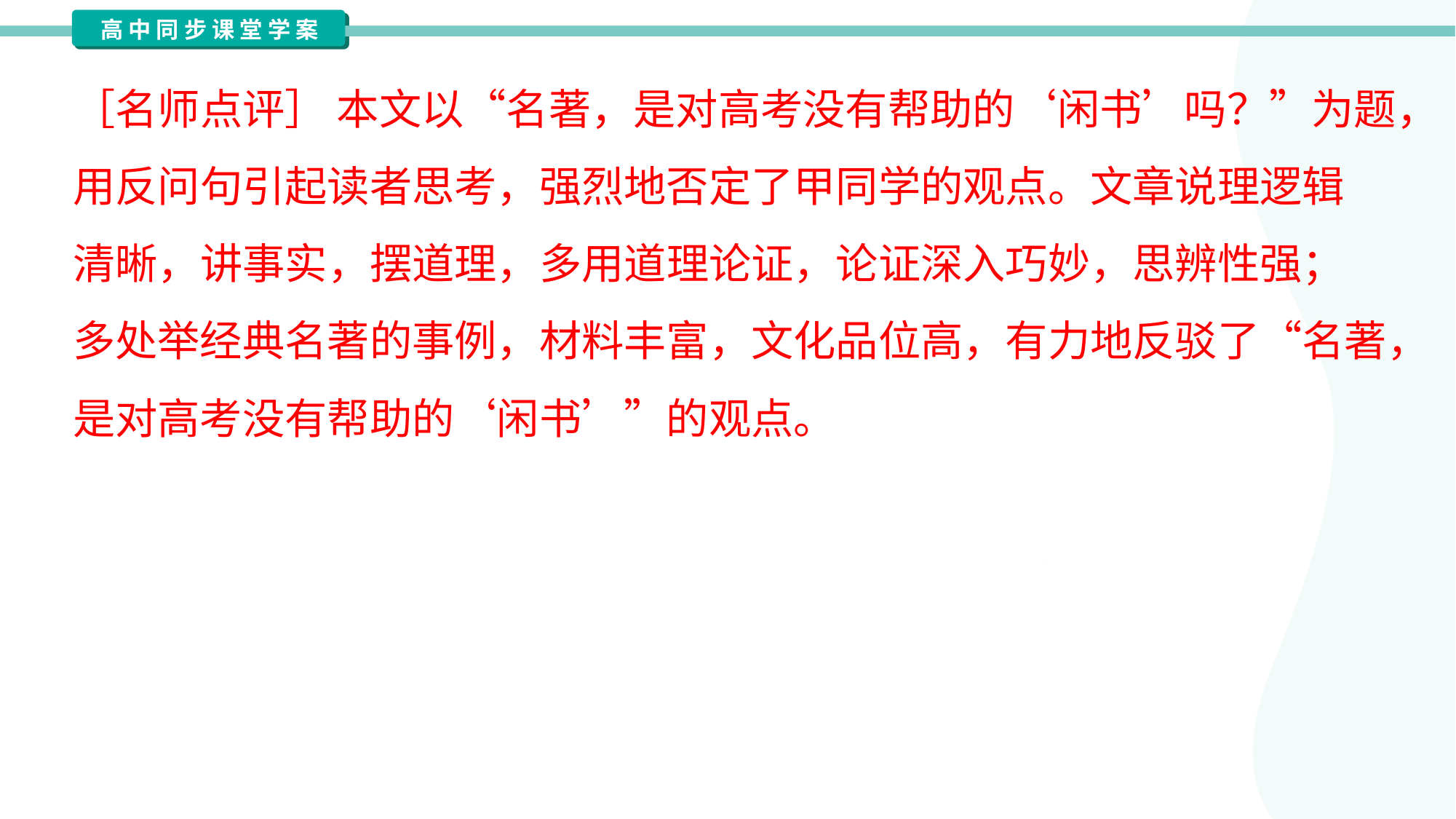

［名师点评］ 本文以“名著，是对高考没有帮助的‘闲书’吗？”为题，
用反问句引起读者思考，强烈地否定了甲同学的观点。文章说理逻辑
清晰，讲事实，摆道理，多用道理论证，论证深入巧妙，思辨性强；
多处举经典名著的事例，材料丰富，文化品位高，有力地反驳了“名著，
是对高考没有帮助的‘闲书’”的观点。